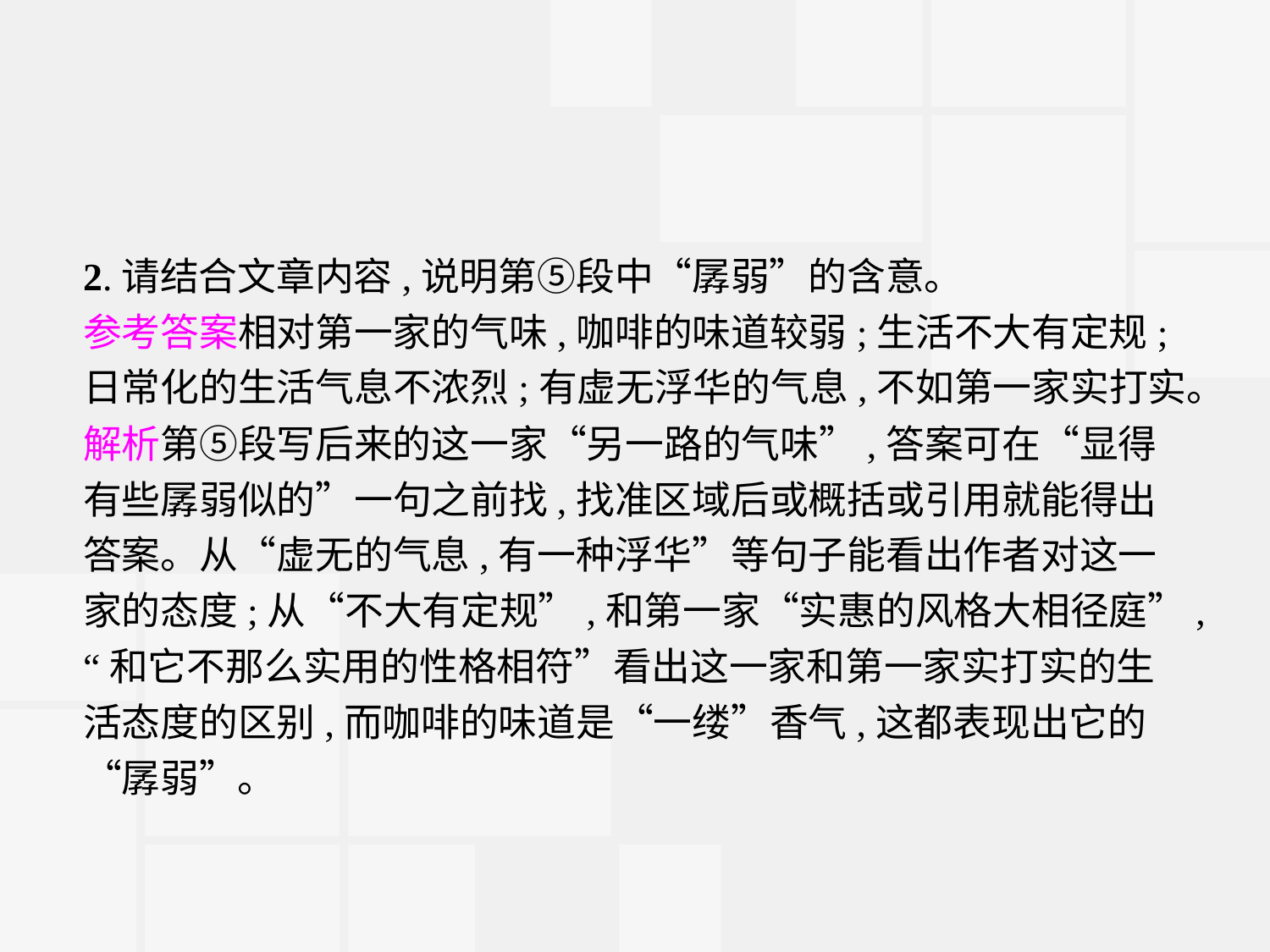

2.请结合文章内容,说明第⑤段中“孱弱”的含意。
参考答案相对第一家的气味,咖啡的味道较弱;生活不大有定规;日常化的生活气息不浓烈;有虚无浮华的气息,不如第一家实打实。
解析第⑤段写后来的这一家“另一路的气味”,答案可在“显得有些孱弱似的”一句之前找,找准区域后或概括或引用就能得出答案。从“虚无的气息,有一种浮华”等句子能看出作者对这一家的态度;从“不大有定规”,和第一家“实惠的风格大相径庭”,“和它不那么实用的性格相符”看出这一家和第一家实打实的生活态度的区别,而咖啡的味道是“一缕”香气,这都表现出它的“孱弱”。